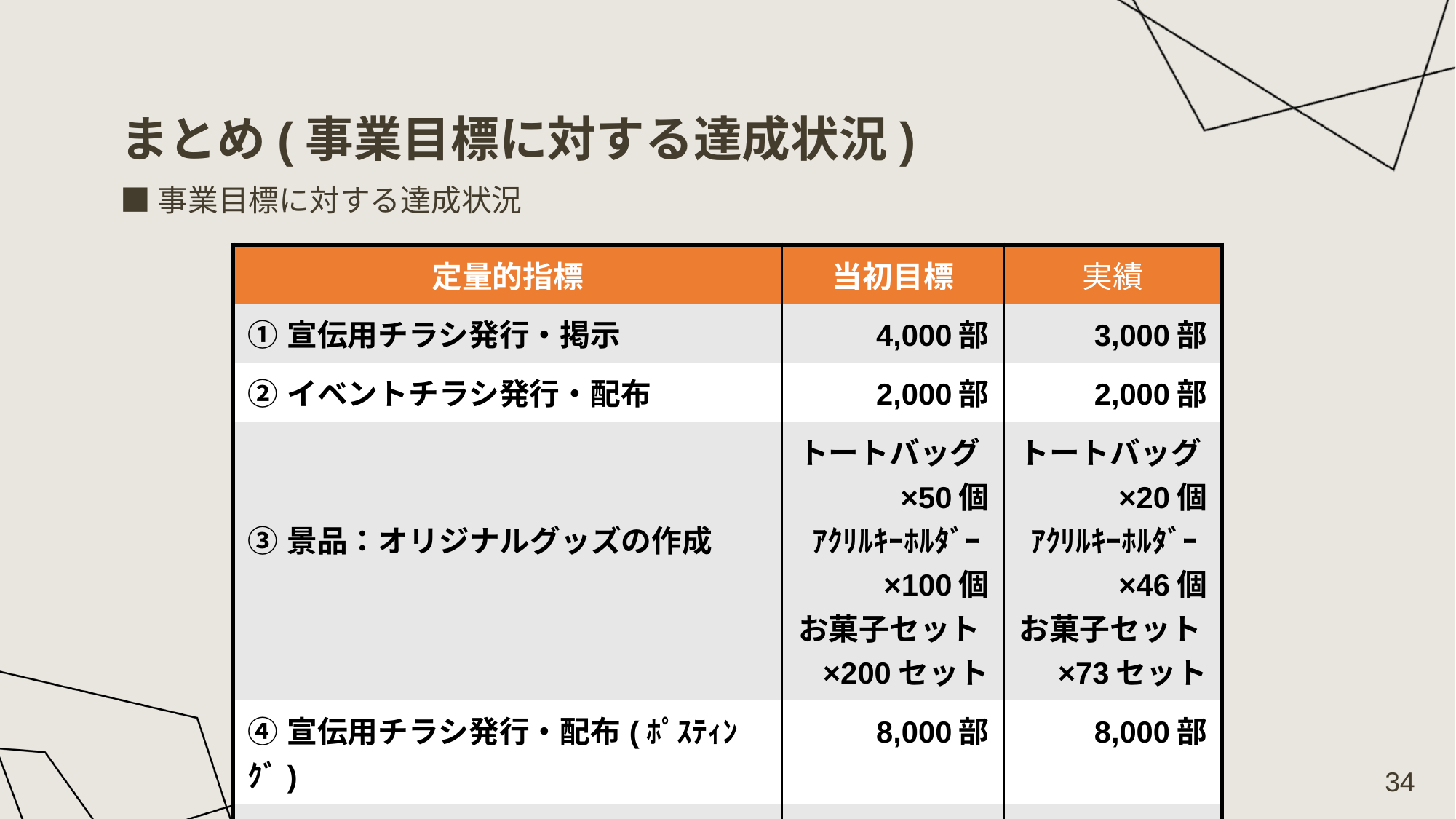

# まとめ(事業目標に対する達成状況)
■事業目標に対する達成状況
| 定量的指標 | 当初目標 | 実績 |
| --- | --- | --- |
| ①宣伝用チラシ発行・掲示 | 4,000部 | 3,000部 |
| ②イベントチラシ発行・配布 | 2,000部 | 2,000部 |
| ③景品：オリジナルグッズの作成 | トートバッグ×50個 ｱｸﾘﾙｷｰﾎﾙﾀﾞｰ×100個 お菓子セット×200セット | トートバッグ×20個 ｱｸﾘﾙｷｰﾎﾙﾀﾞｰ×46個 お菓子セット×73セット |
| ④宣伝用チラシ発行・配布(ﾎﾟｽﾃｨﾝｸﾞ) | 8,000部 | 8,000部 |
| ⑤クーポン換金額(デジタル＆紙) | 100万円 | 106,600円 |
© 2025　PIIF
34